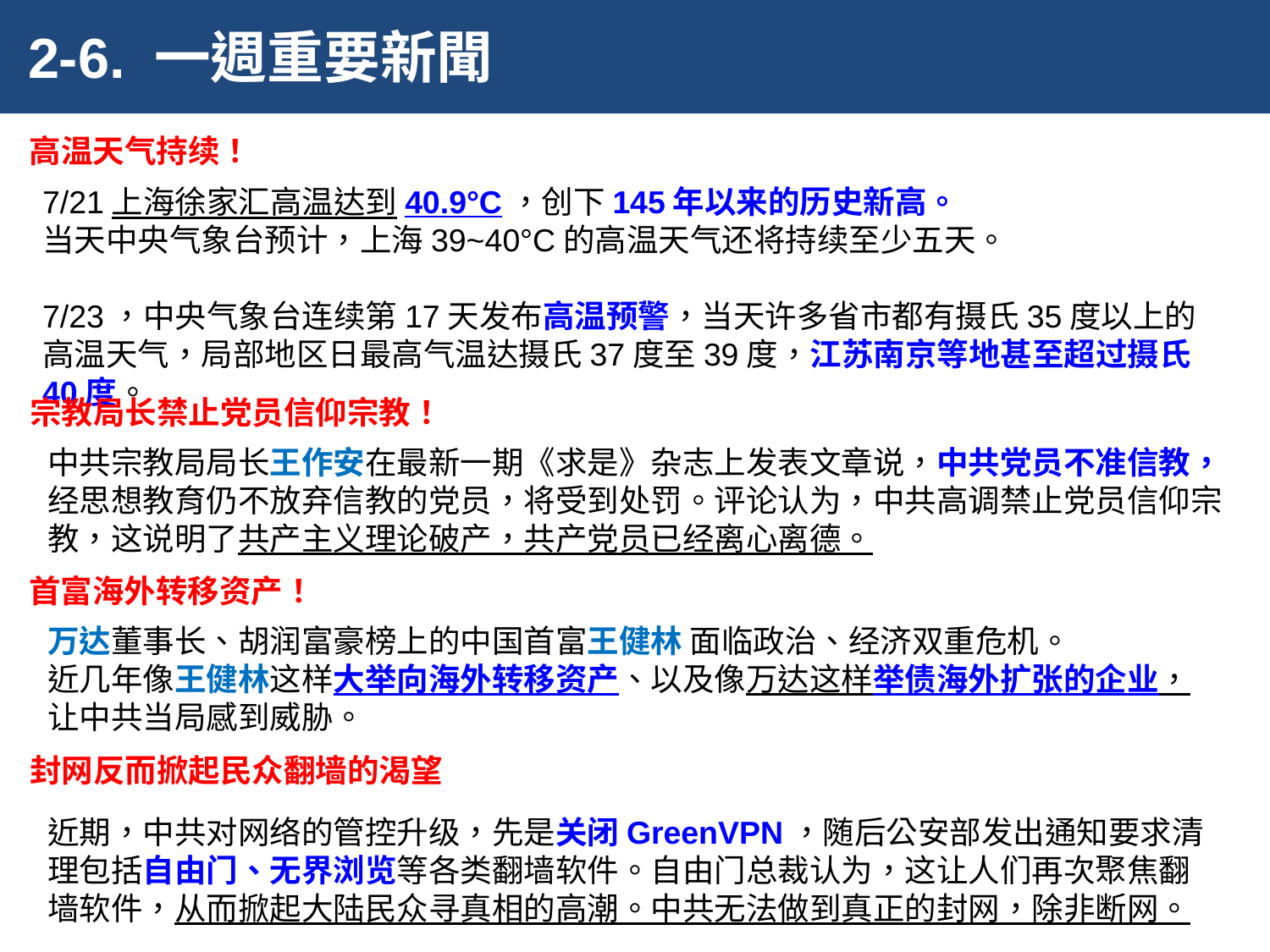

2-6. 一週重要新聞
高温天气持续！
7/21上海徐家汇高温达到40.9°C，创下145年以来的历史新高。
当天中央气象台预计，上海39~40°C的高温天气还将持续至少五天。

7/23，中央气象台连续第17天发布高温预警，当天许多省市都有摄氏35度以上的高温天气，局部地区日最高气温达摄氏37度至39度，江苏南京等地甚至超过摄氏40度。
宗教局长禁止党员信仰宗教！
中共宗教局局长王作安在最新一期《求是》杂志上发表文章说，中共党员不准信教，经思想教育仍不放弃信教的党员，将受到处罚。评论认为，中共高调禁止党员信仰宗教，这说明了共产主义理论破产，共产党员已经离心离德。
首富海外转移资产！
万达董事长、胡润富豪榜上的中国首富王健林 面临政治、经济双重危机。
近几年像王健林这样大举向海外转移资产、以及像万达这样举债海外扩张的企业，
让中共当局感到威胁。
封网反而掀起民众翻墙的渴望
近期，中共对网络的管控升级，先是关闭GreenVPN，随后公安部发出通知要求清理包括自由门、无界浏览等各类翻墙软件。自由门总裁认为，这让人们再次聚焦翻墙软件，从而掀起大陆民众寻真相的高潮。中共无法做到真正的封网，除非断网。